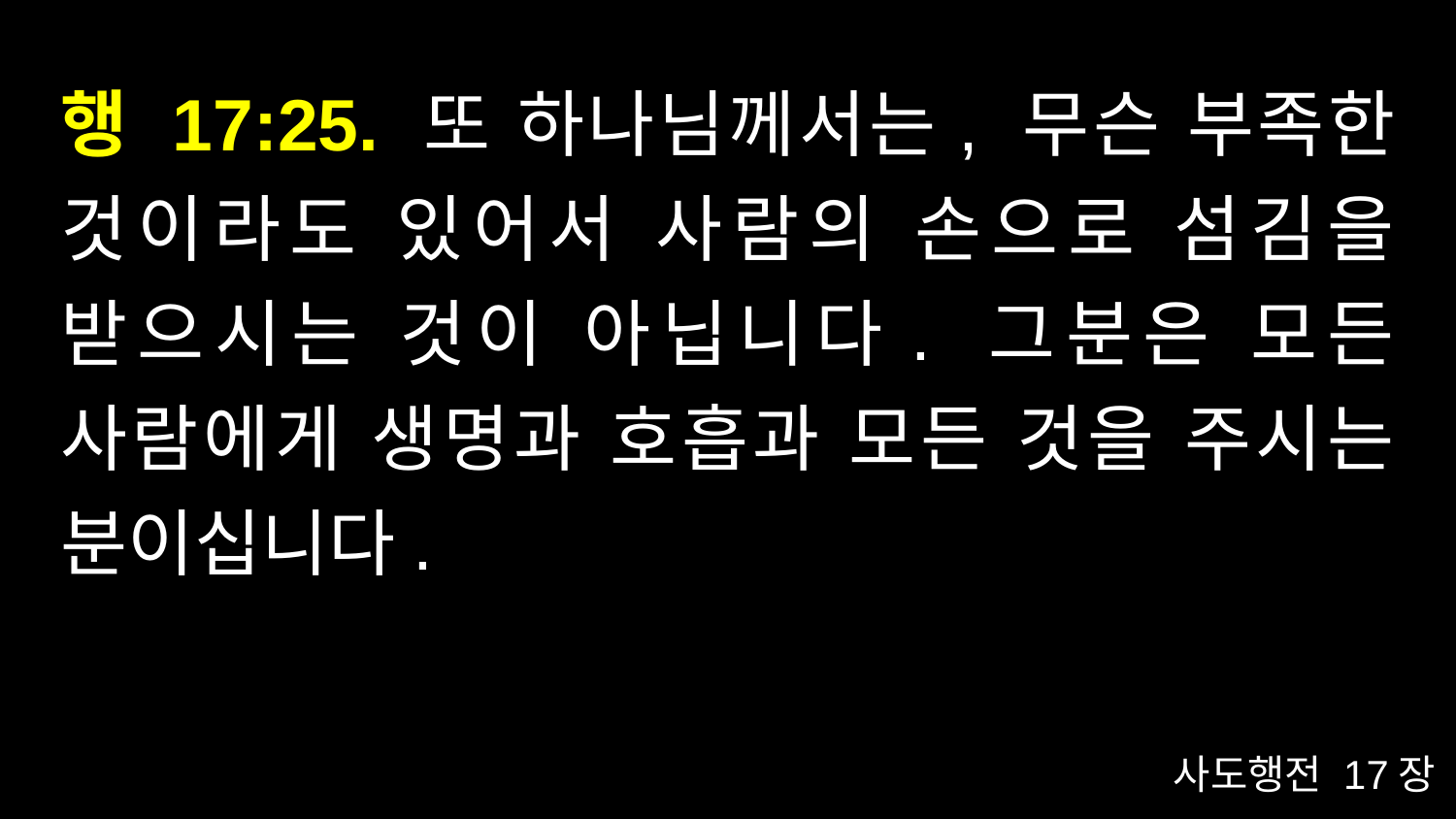

# 행 17:25. 또 하나님께서는, 무슨 부족한 것이라도 있어서 사람의 손으로 섬김을 받으시는 것이 아닙니다. 그분은 모든 사람에게 생명과 호흡과 모든 것을 주시는 분이십니다.
사도행전 17장